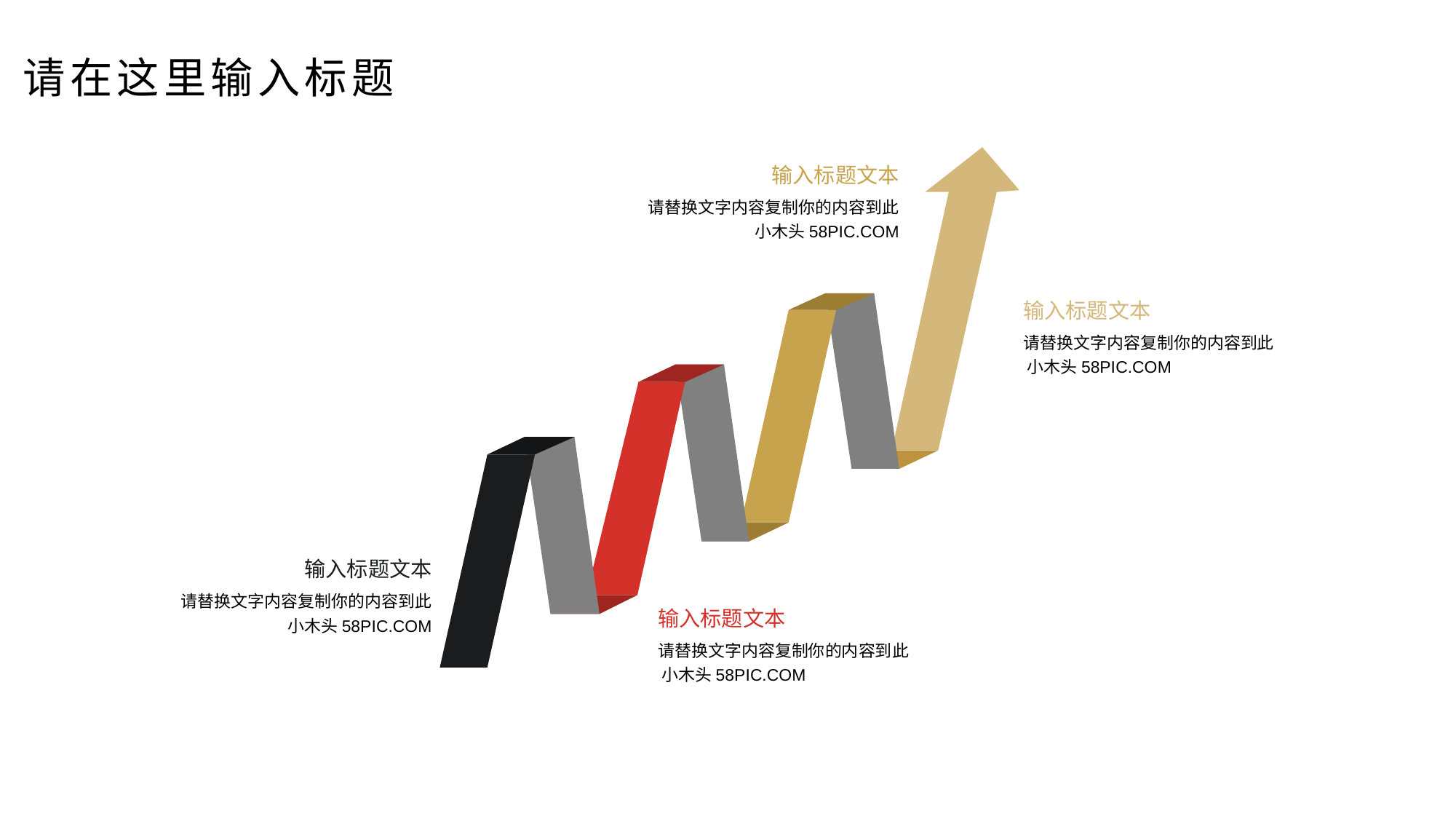

输入标题文本
请替换文字内容复制你的内容到此
 小木头58PIC.COM
输入标题文本
请替换文字内容复制你的内容到此
 小木头58PIC.COM
输入标题文本
请替换文字内容复制你的内容到此
 小木头58PIC.COM
输入标题文本
请替换文字内容复制你的内容到此
 小木头58PIC.COM